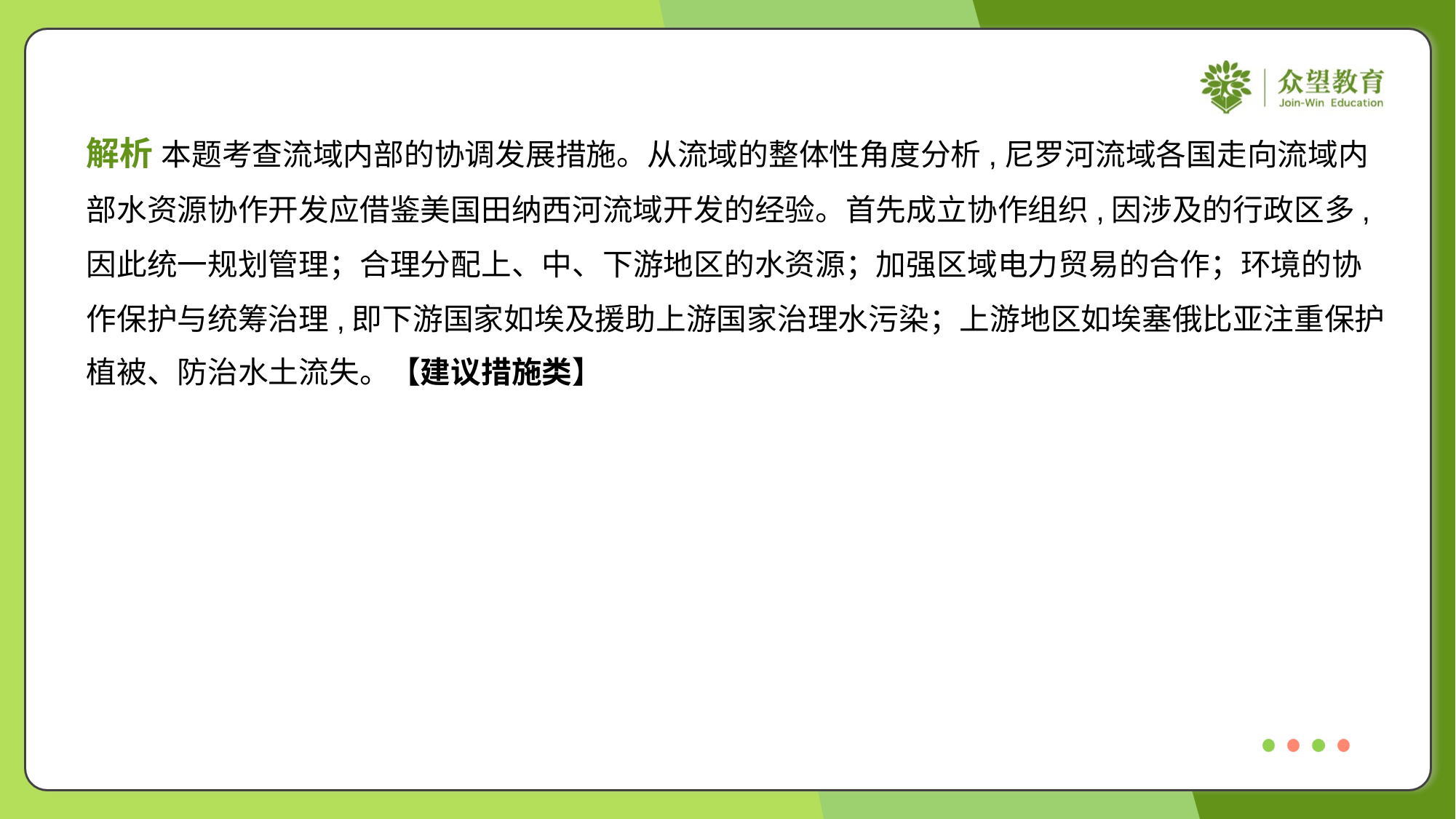

解析 本题考查流域内部的协调发展措施。从流域的整体性角度分析,尼罗河流域各国走向流域内
部水资源协作开发应借鉴美国田纳西河流域开发的经验。首先成立协作组织,因涉及的行政区多,
因此统一规划管理；合理分配上、中、下游地区的水资源；加强区域电力贸易的合作；环境的协
作保护与统筹治理,即下游国家如埃及援助上游国家治理水污染；上游地区如埃塞俄比亚注重保护
植被、防治水土流失。【建议措施类】